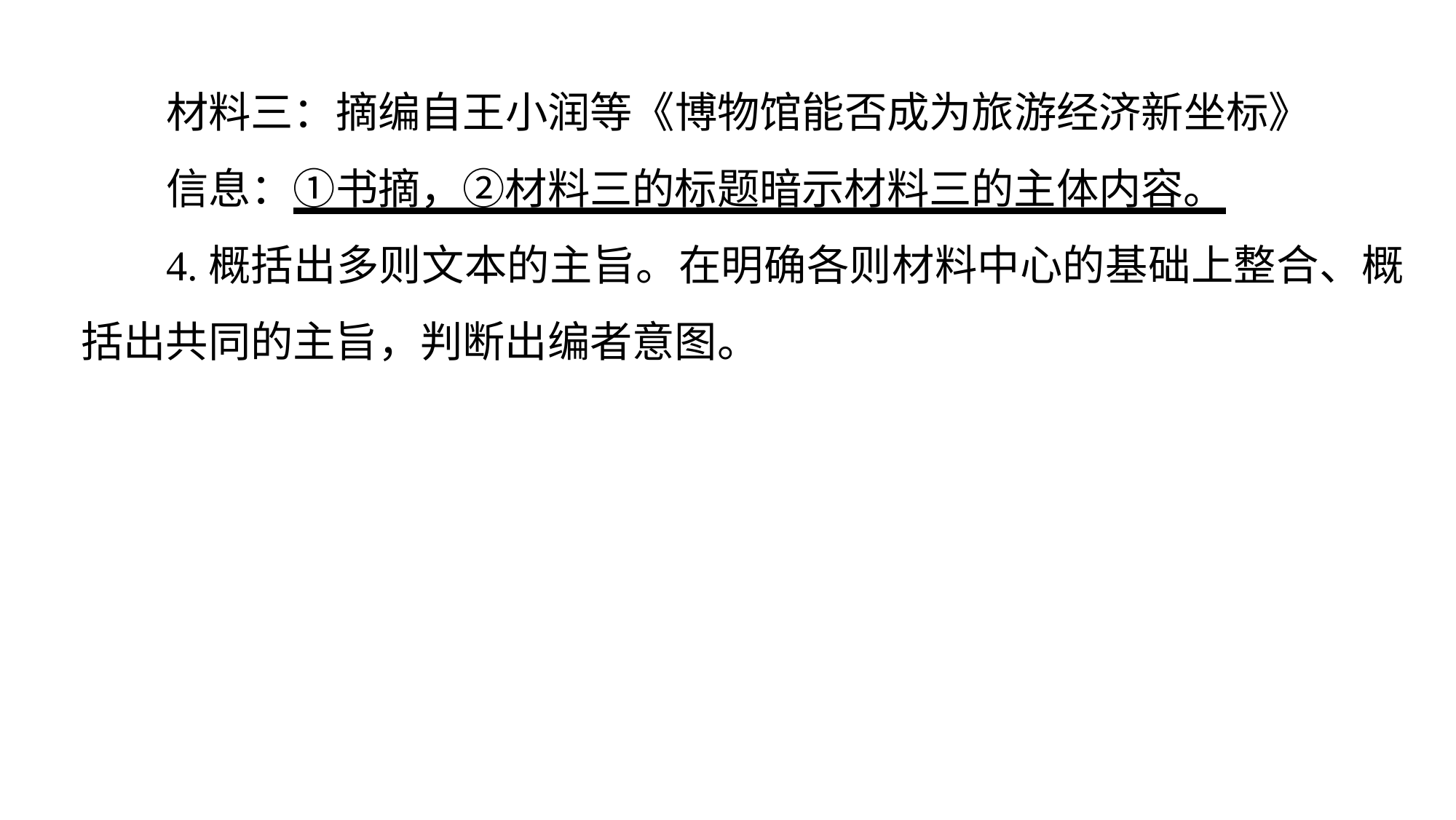

材料三：摘编自王小润等《博物馆能否成为旅游经济新坐标》
信息：①书摘，②材料三的标题暗示材料三的主体内容。
4.概括出多则文本的主旨。在明确各则材料中心的基础上整合、概括出共同的主旨，判断出编者意图。